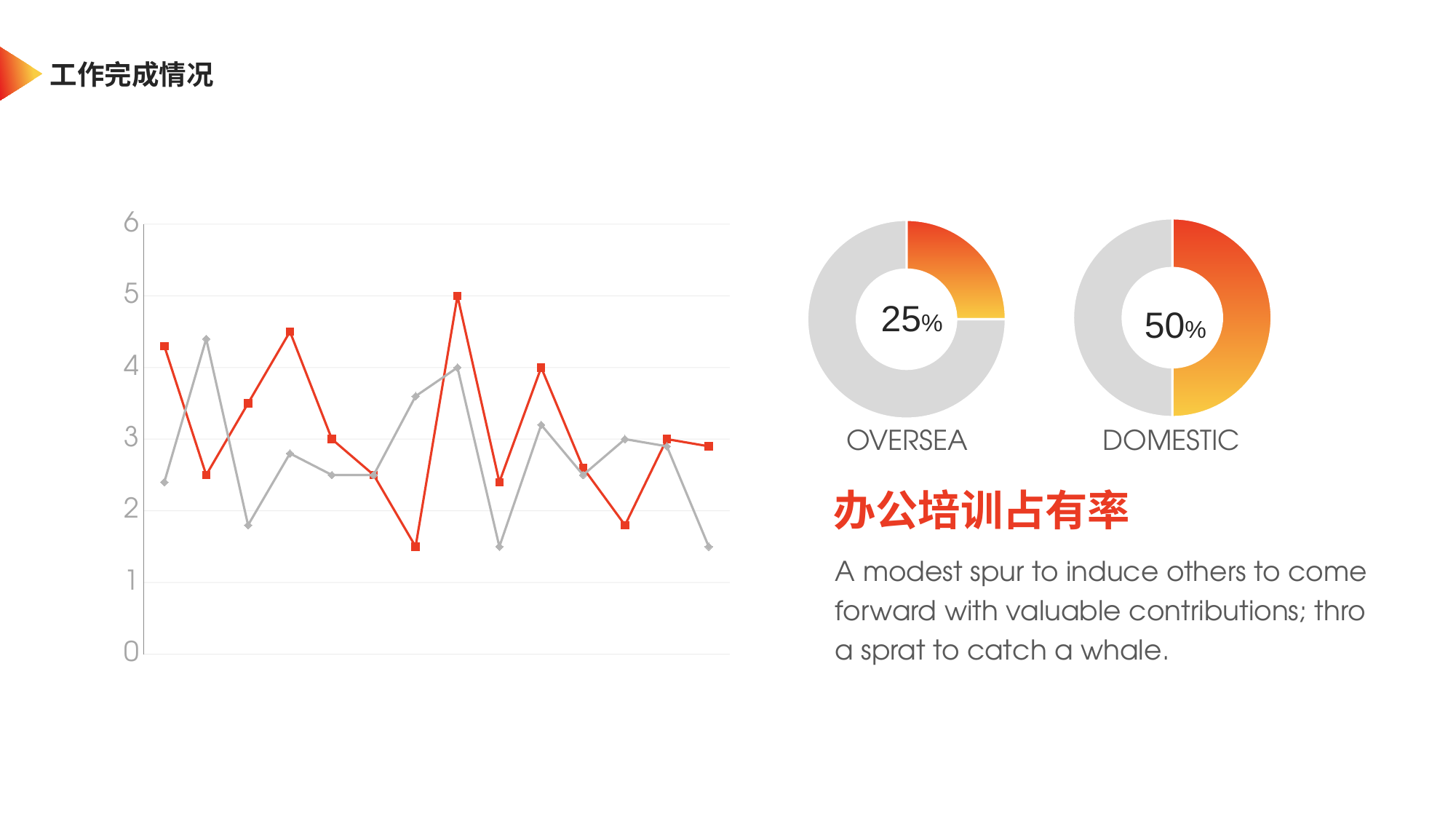

工作完成情况

### Chart

| Category | Series 1 | Series 2 |
|---|---|---|
| 一月 | 4.3 | 2.4 |
| 二月 | 2.5 | 4.4 |
| 三月 | 3.5 | 1.8 |
| 四月 | 4.5 | 2.8 |
| 五月 | 3.0 | 2.5 |
| 六月 | 2.5 | 2.5 |
| 七月 | 1.5 | 3.6 |
| 八月 | 5.0 | 4.0 |
| 九月 | 2.4 | 1.5 |
| 十月 | 4.0 | 3.2 |
| 十一月 | 2.6 | 2.5 |
| 十二月 | 1.8 | 3.0 |
| 一月 | 3.0 | 2.9 |
| 二月 | 2.9 | 1.5 |

### Chart

| Category | 列2 |
|---|---|
| A | 50.0 |
| B | 50.0 |

### Chart

| Category | 列2 |
|---|---|
| A | 25.0 |
| 第二季度 | 75.0 |
25%
50%
OVERSEA
DOMESTIC
办公培训占有率
A modest spur to induce others to come forward with valuable contributions; thro a sprat to catch a whale.